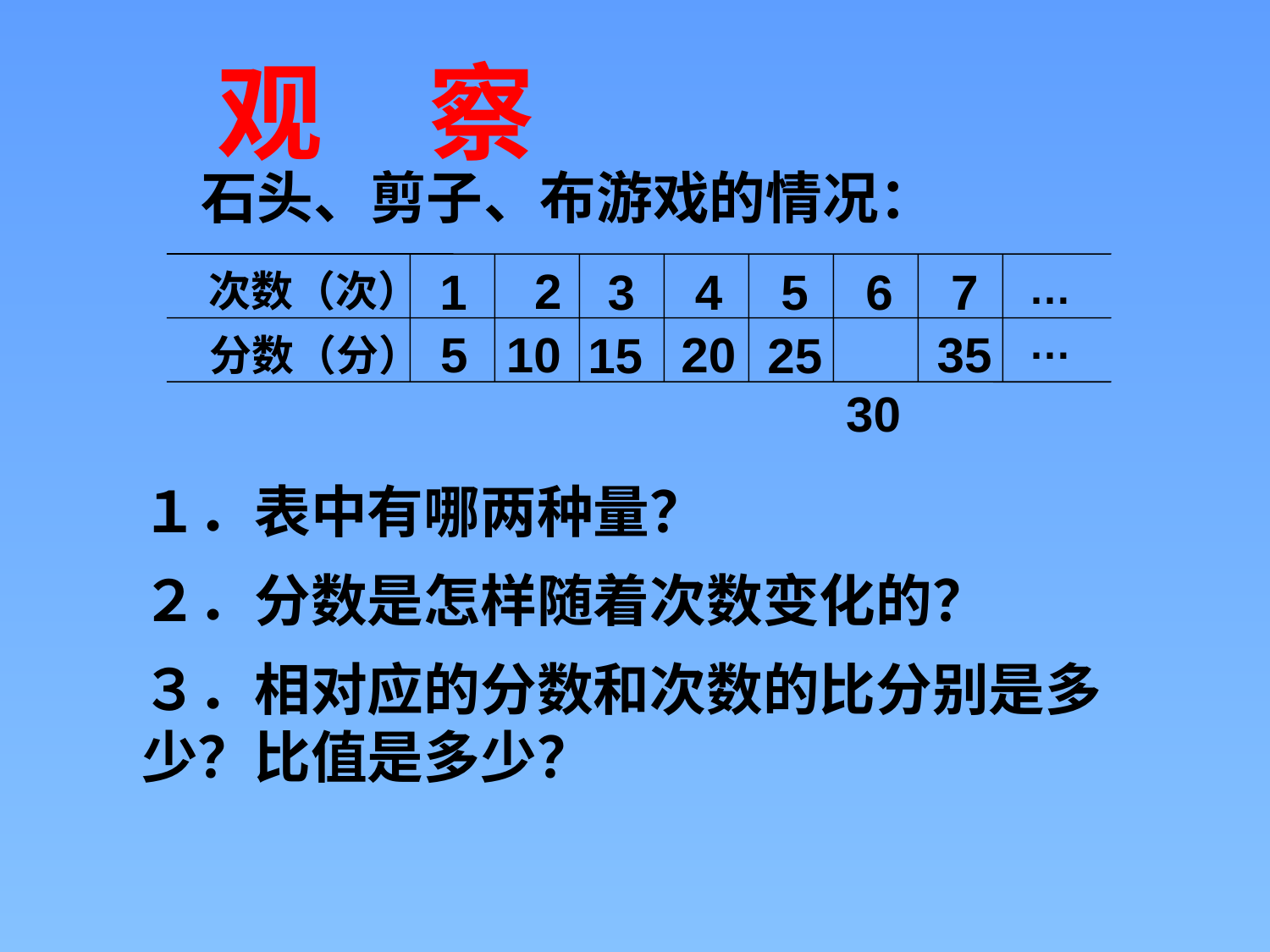

观　察
石头、剪子、布游戏的情况：
 2

1
…
   次数（次）

…
 5

   分数（分）

3
  4
  5
6
  7
  10
 20
 30
 35
15
25
１．表中有哪两种量？
２．分数是怎样随着次数变化的？
３．相对应的分数和次数的比分别是多少？比值是多少？